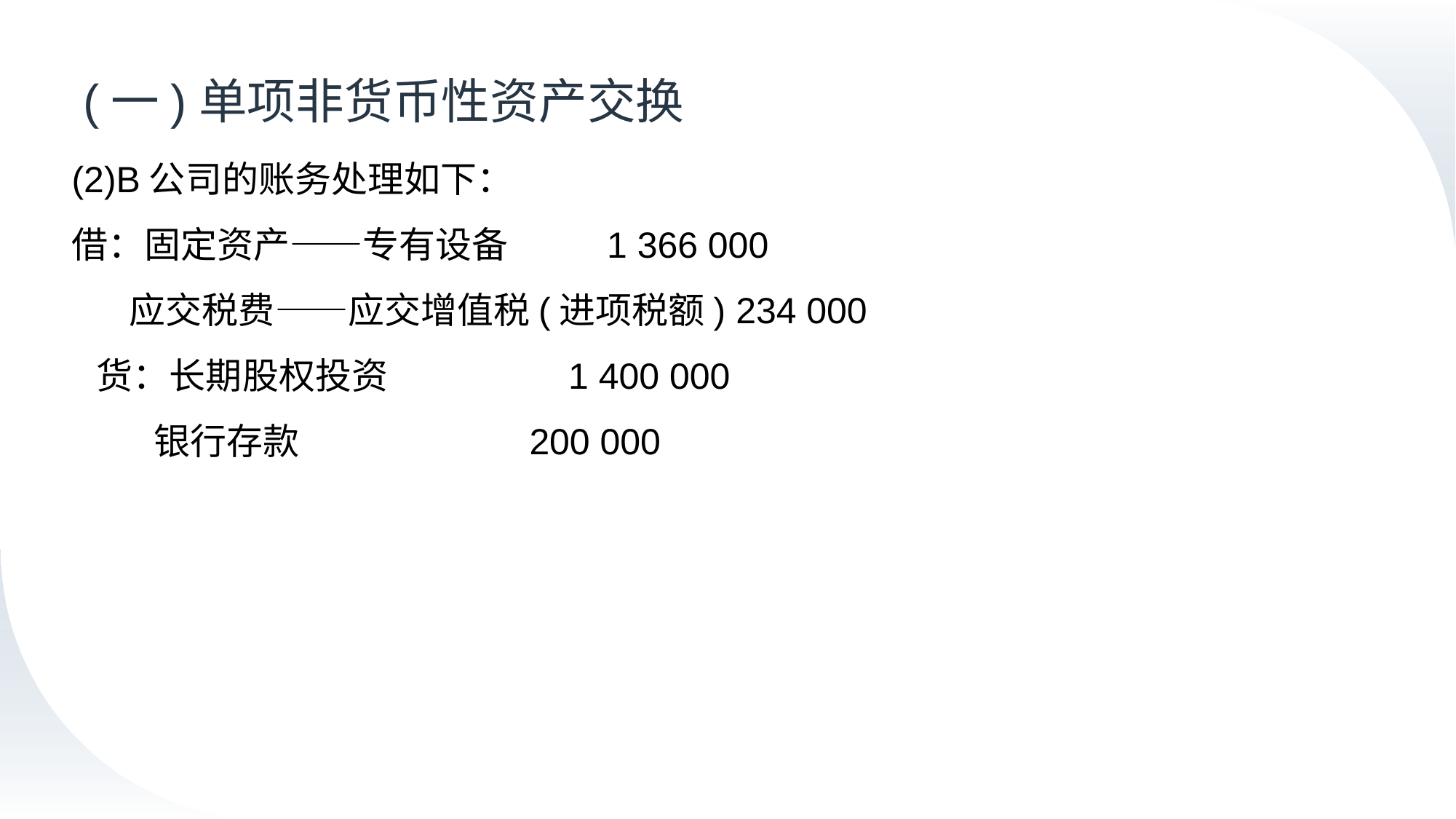

# (一)单项非货币性资产交换
(2)B公司的账务处理如下：
借：固定资产——专有设备           1 366 000
      应交税费——应交增值税(进项税额) 234 000
  货：长期股权投资                     1 400 000
         银行存款                           200 000